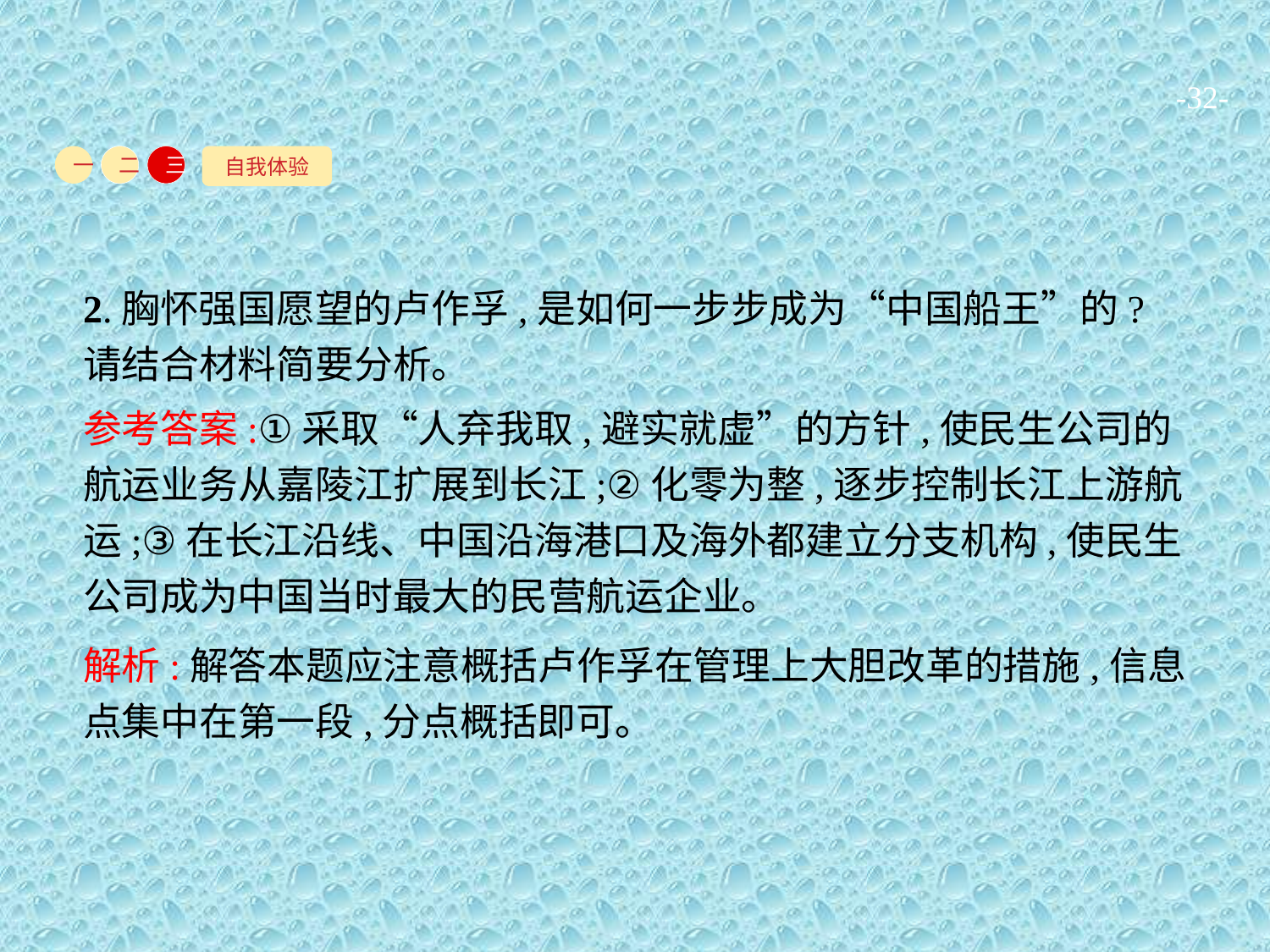

-32-
自我体验
一
二
三
2.胸怀强国愿望的卢作孚,是如何一步步成为“中国船王”的?请结合材料简要分析。
参考答案:①采取“人弃我取,避实就虚”的方针,使民生公司的航运业务从嘉陵江扩展到长江;②化零为整,逐步控制长江上游航运;③在长江沿线、中国沿海港口及海外都建立分支机构,使民生公司成为中国当时最大的民营航运企业。
解析:解答本题应注意概括卢作孚在管理上大胆改革的措施,信息点集中在第一段,分点概括即可。